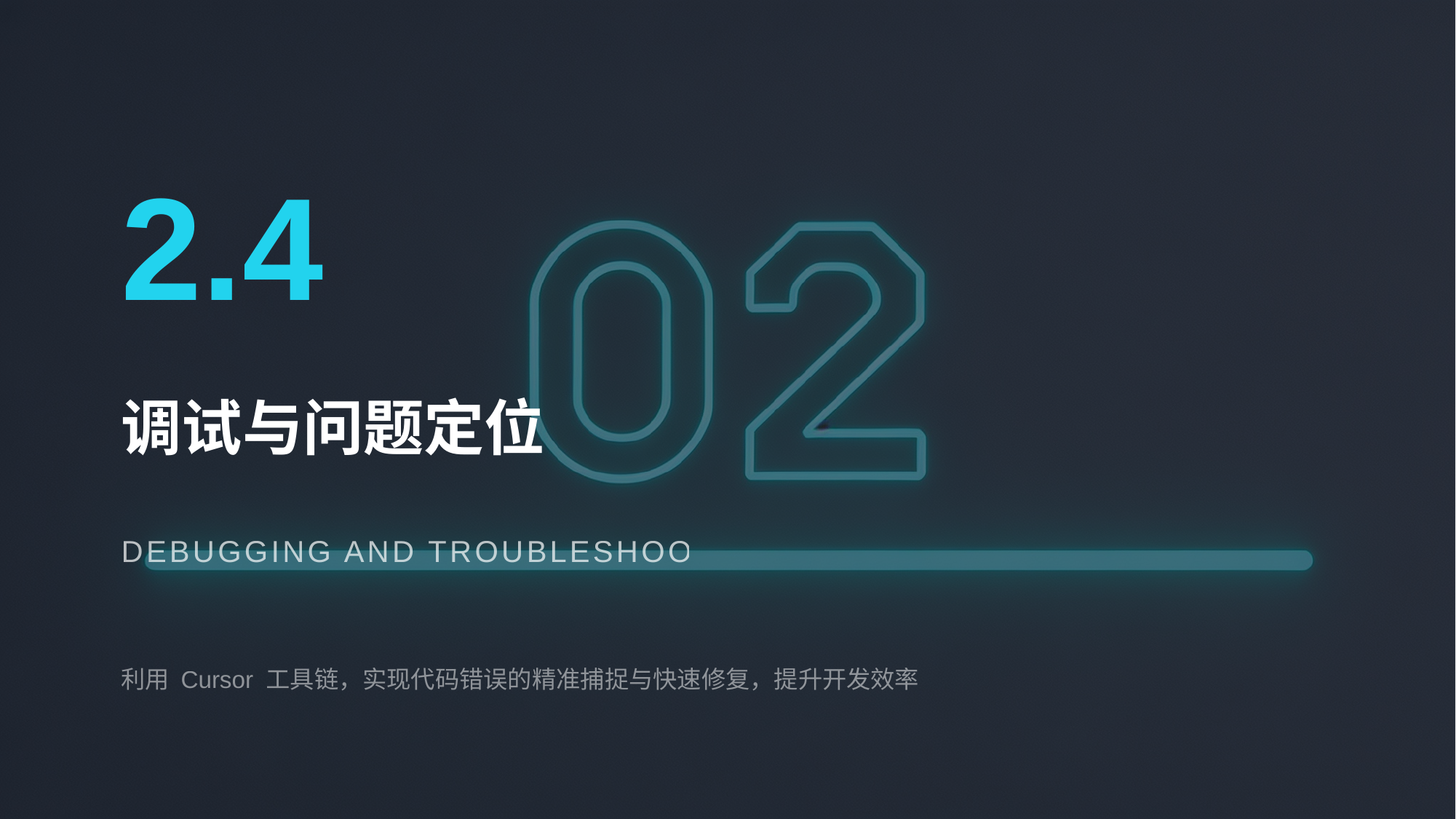

2.4
调试与问题定位
DEBUGGING AND TROUBLESHOOTING
利用 Cursor 工具链，实现代码错误的精准捕捉与快速修复，提升开发效率